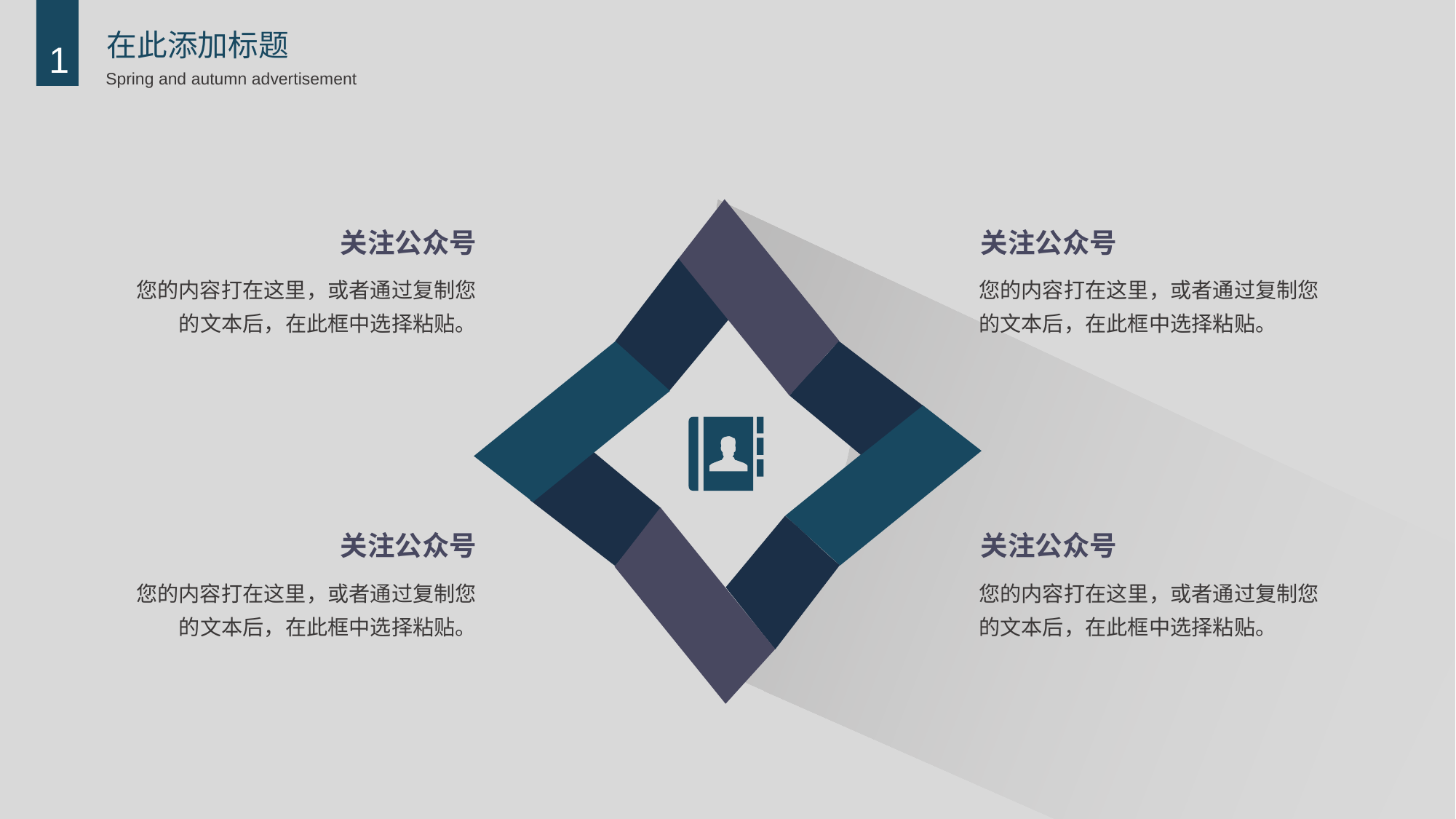

在此添加标题
1
Spring and autumn advertisement

关注公众号
关注公众号

您的内容打在这里，或者通过复制您的文本后，在此框中选择粘贴。
您的内容打在这里，或者通过复制您的文本后，在此框中选择粘贴。

关注公众号
关注公众号

您的内容打在这里，或者通过复制您的文本后，在此框中选择粘贴。
您的内容打在这里，或者通过复制您的文本后，在此框中选择粘贴。